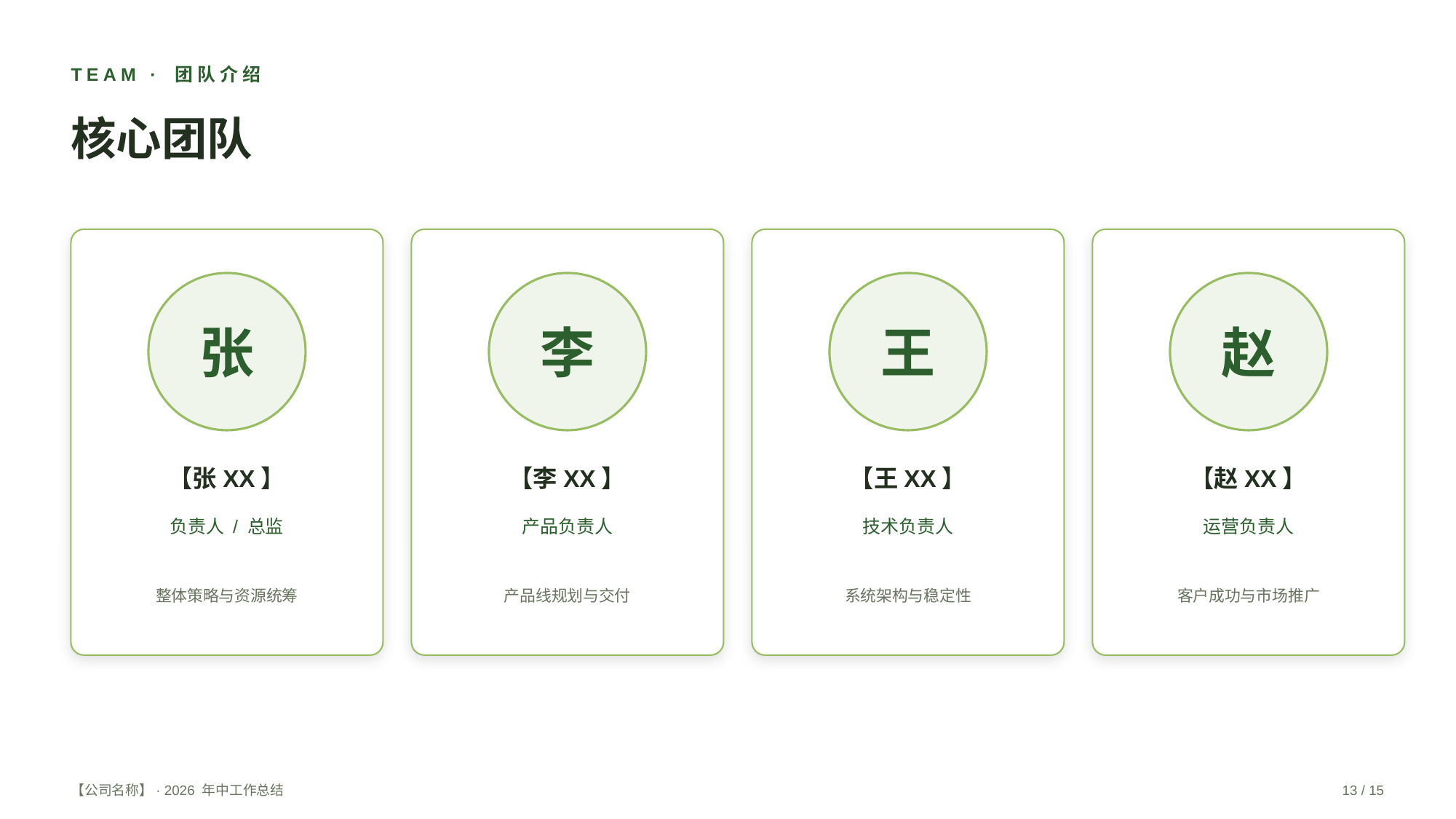

TEAM · 团队介绍
核心团队

张
李
王
赵
【张XX】
【李XX】
【王XX】
【赵XX】
负责人 / 总监
产品负责人
技术负责人
运营负责人
整体策略与资源统筹
产品线规划与交付
系统架构与稳定性
客户成功与市场推广
【公司名称】· 2026 年中工作总结
13 / 15